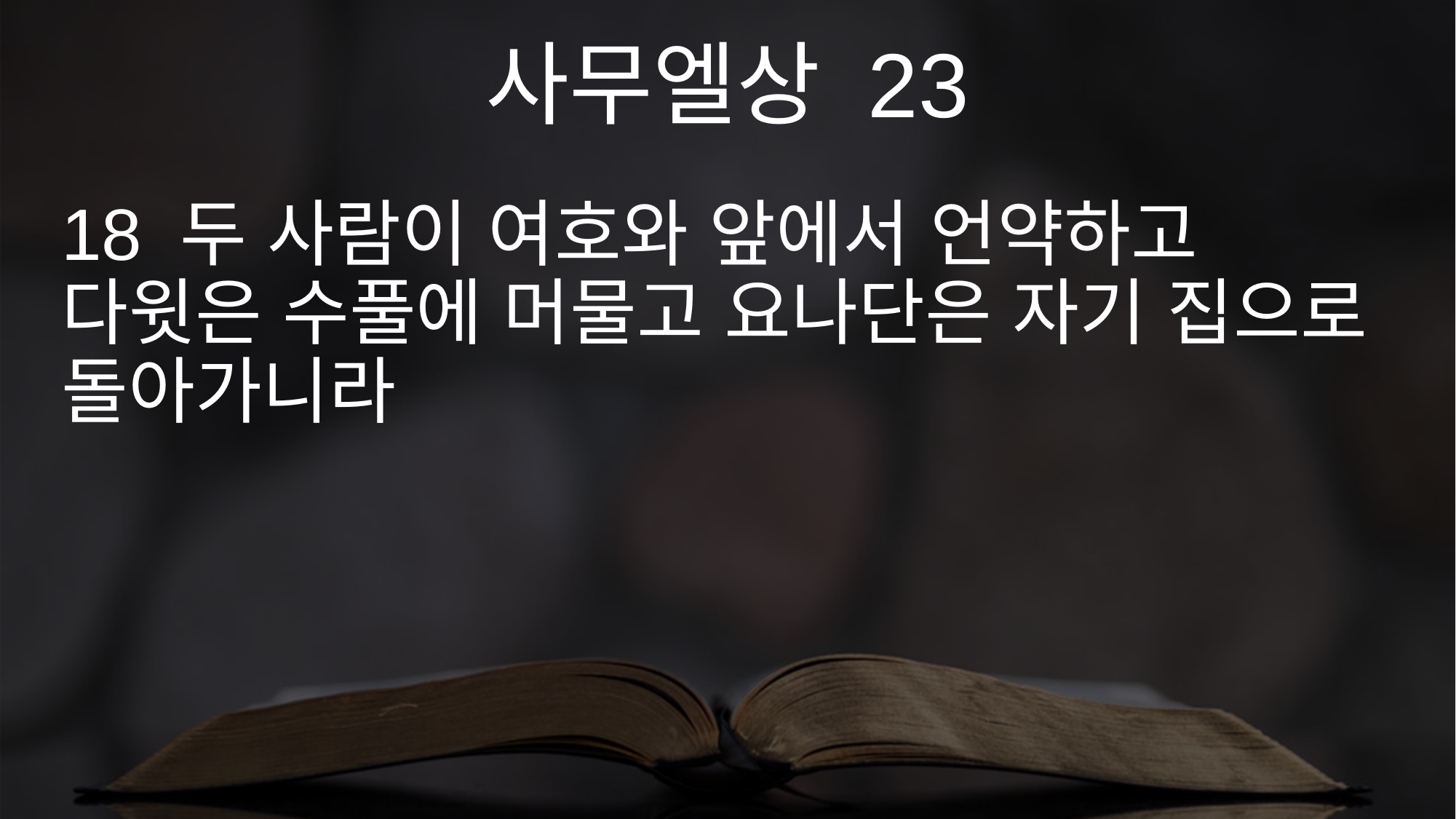

사무엘상 23
18 두 사람이 여호와 앞에서 언약하고 다윗은 수풀에 머물고 요나단은 자기 집으로 돌아가니라